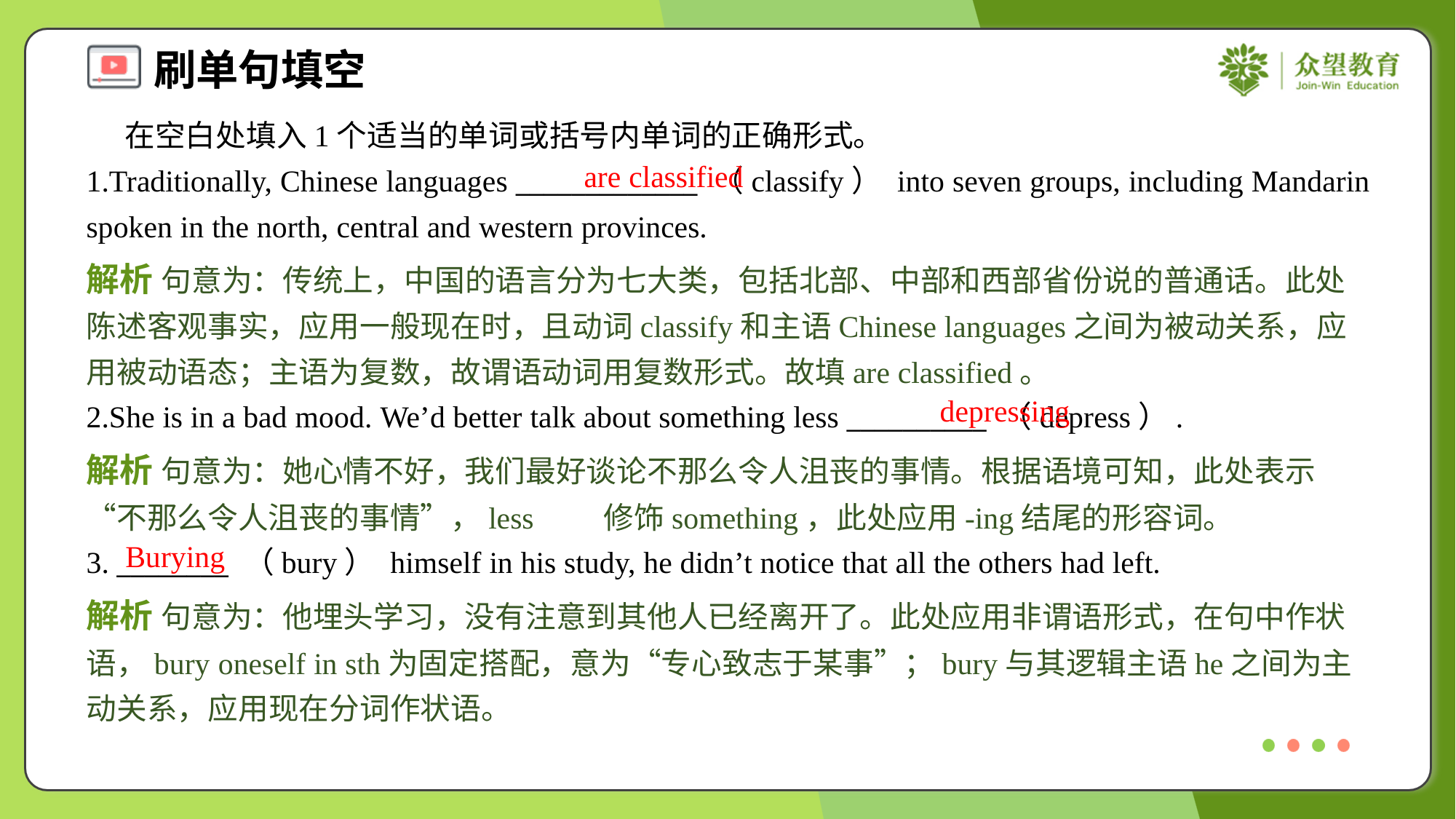

在空白处填入1个适当的单词或括号内单词的正确形式。
1.Traditionally, Chinese languages _____________ （classify） into seven groups, including Mandarin spoken in the north, central and western provinces.
are classified
解析 句意为：传统上，中国的语言分为七大类，包括北部、中部和西部省份说的普通话。此处陈述客观事实，应用一般现在时，且动词classify和主语Chinese languages之间为被动关系，应用被动语态；主语为复数，故谓语动词用复数形式。故填are classified。
depressing
2.She is in a bad mood. We’d better talk about something less __________ （depress）.
解析 句意为：她心情不好，我们最好谈论不那么令人沮丧的事情。根据语境可知，此处表示“不那么令人沮丧的事情”，less        修饰something，此处应用-ing结尾的形容词。
Burying
3. ________ （bury） himself in his study, he didn’t notice that all the others had left.
解析 句意为：他埋头学习，没有注意到其他人已经离开了。此处应用非谓语形式，在句中作状语，bury oneself in sth为固定搭配，意为“专心致志于某事”；bury与其逻辑主语he之间为主动关系，应用现在分词作状语。